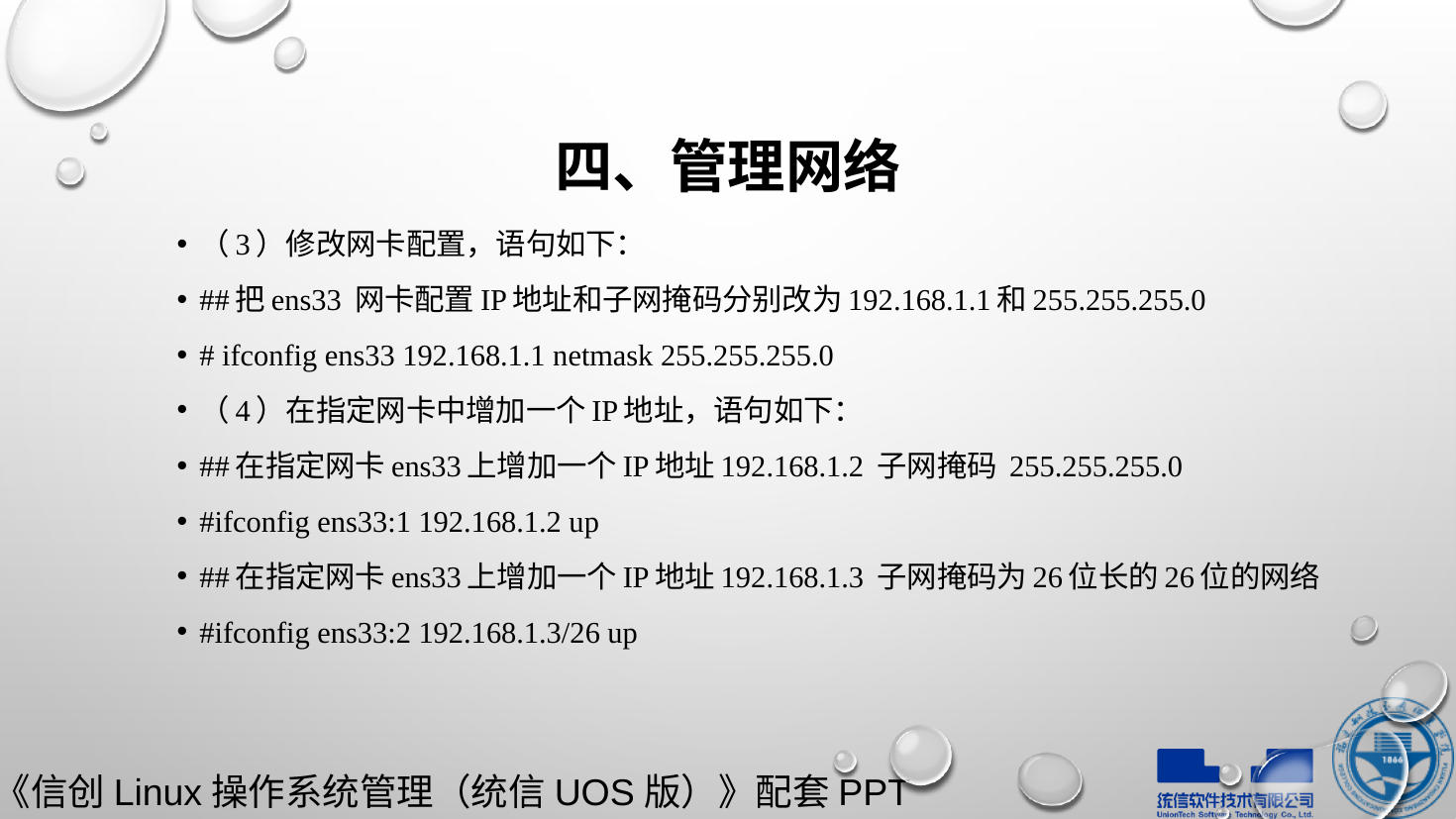

# 四、管理网络
（3）修改网卡配置，语句如下：
##把ens33 网卡配置IP地址和子网掩码分别改为192.168.1.1和255.255.255.0
# ifconfig ens33 192.168.1.1 netmask 255.255.255.0
（4）在指定网卡中增加一个IP地址，语句如下：
##在指定网卡ens33上增加一个IP地址192.168.1.2 子网掩码 255.255.255.0
#ifconfig ens33:1 192.168.1.2 up
##在指定网卡ens33上增加一个IP地址192.168.1.3 子网掩码为26位长的26位的网络
#ifconfig ens33:2 192.168.1.3/26 up